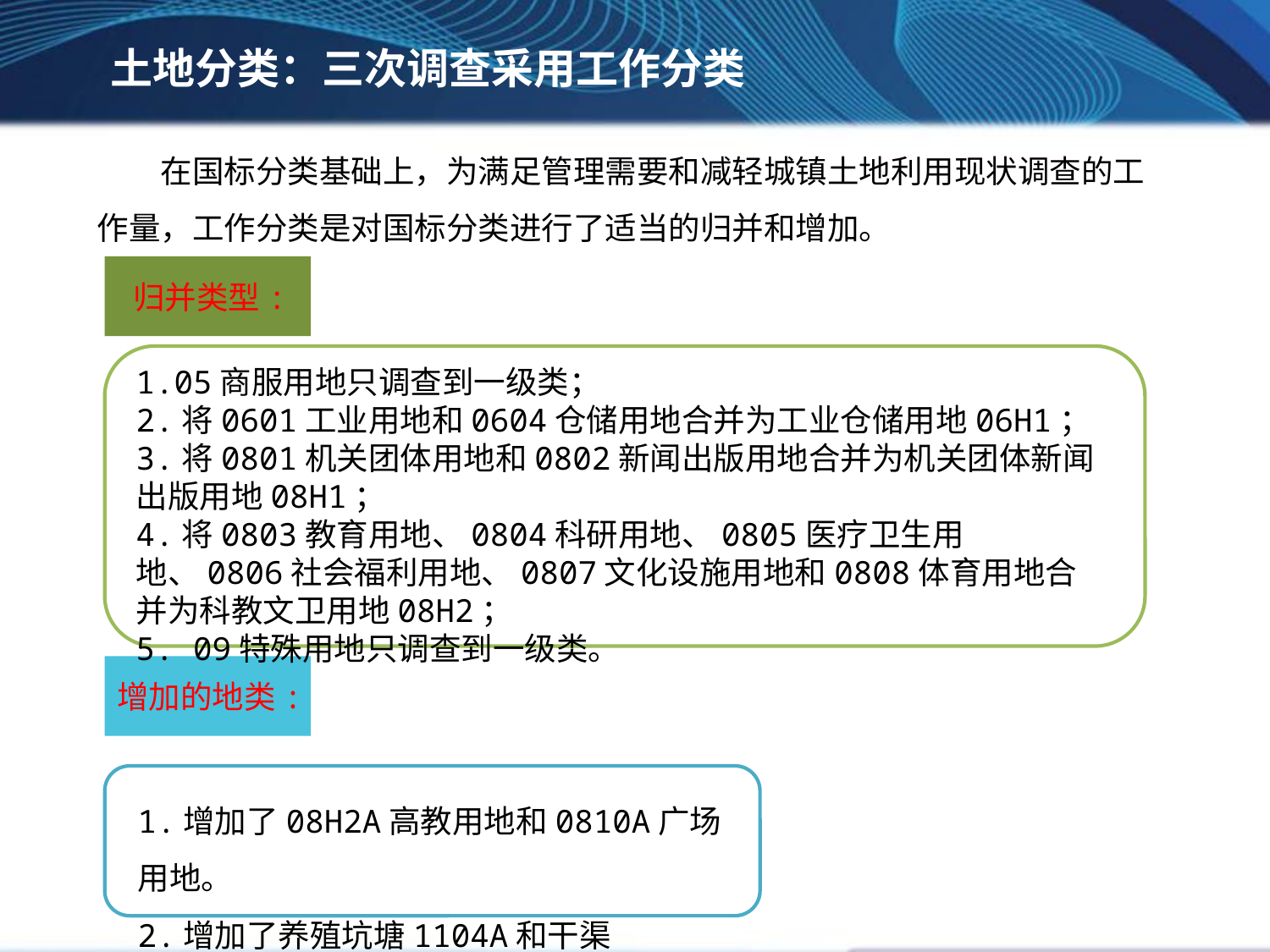

土地分类：三次调查采用工作分类
在国标分类基础上，为满足管理需要和减轻城镇土地利用现状调查的工作量，工作分类是对国标分类进行了适当的归并和增加。

归并类型:

1.05商服用地只调查到一级类；
2.将0601工业用地和0604仓储用地合并为工业仓储用地06H1；
3.将0801机关团体用地和0802新闻出版用地合并为机关团体新闻出版用地08H1；
4.将0803教育用地、0804科研用地、0805医疗卫生用地、0806社会福利用地、0807文化设施用地和0808体育用地合并为科教文卫用地08H2；
5. 09特殊用地只调查到一级类。

增加的地类:

1.增加了08H2A高教用地和0810A广场用地。
2.增加了养殖坑塘1104A和干渠1107A。